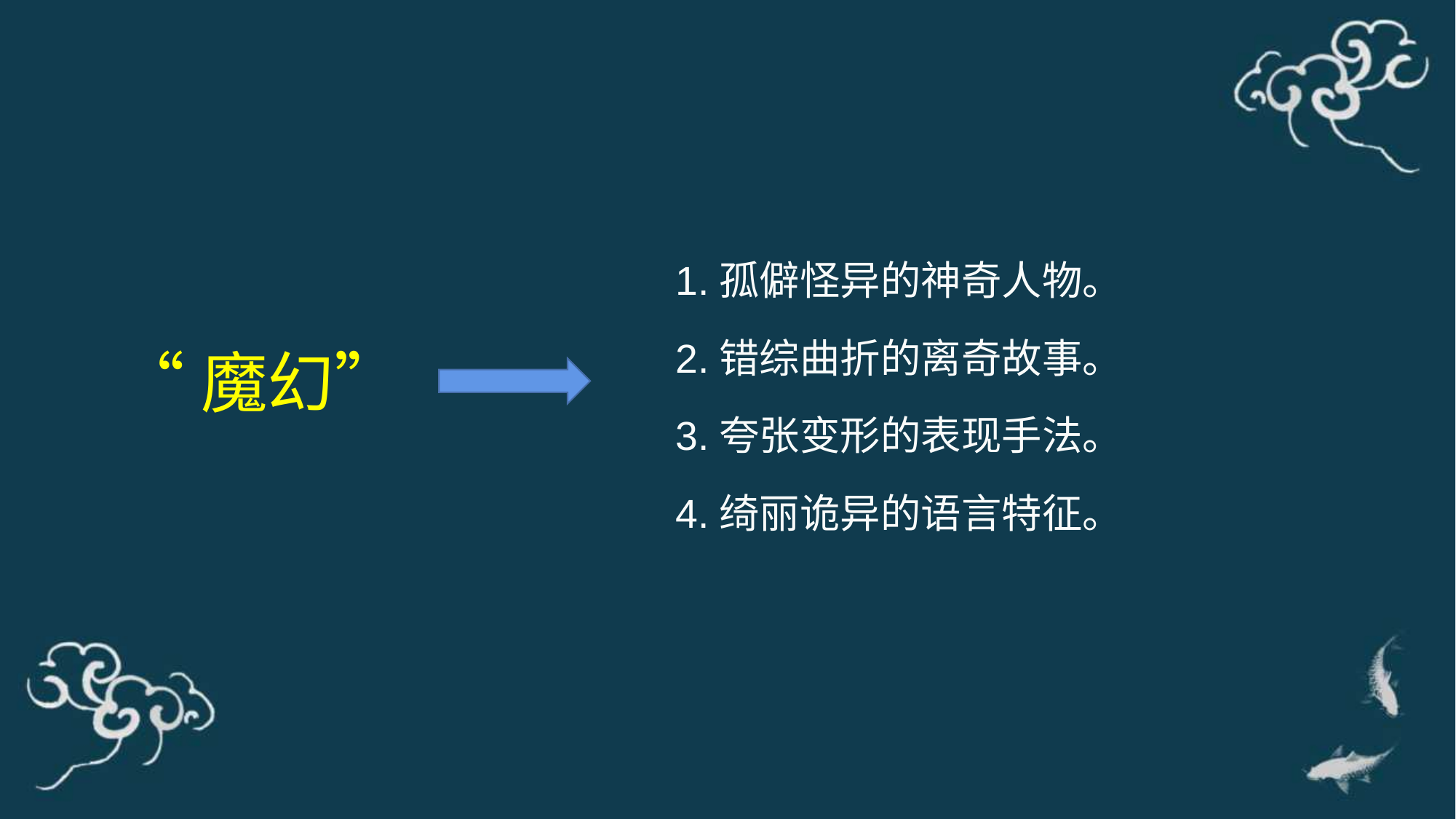

1.孤僻怪异的神奇人物。
2.错综曲折的离奇故事。
3.夸张变形的表现手法。
4.绮丽诡异的语言特征。
“魔幻”